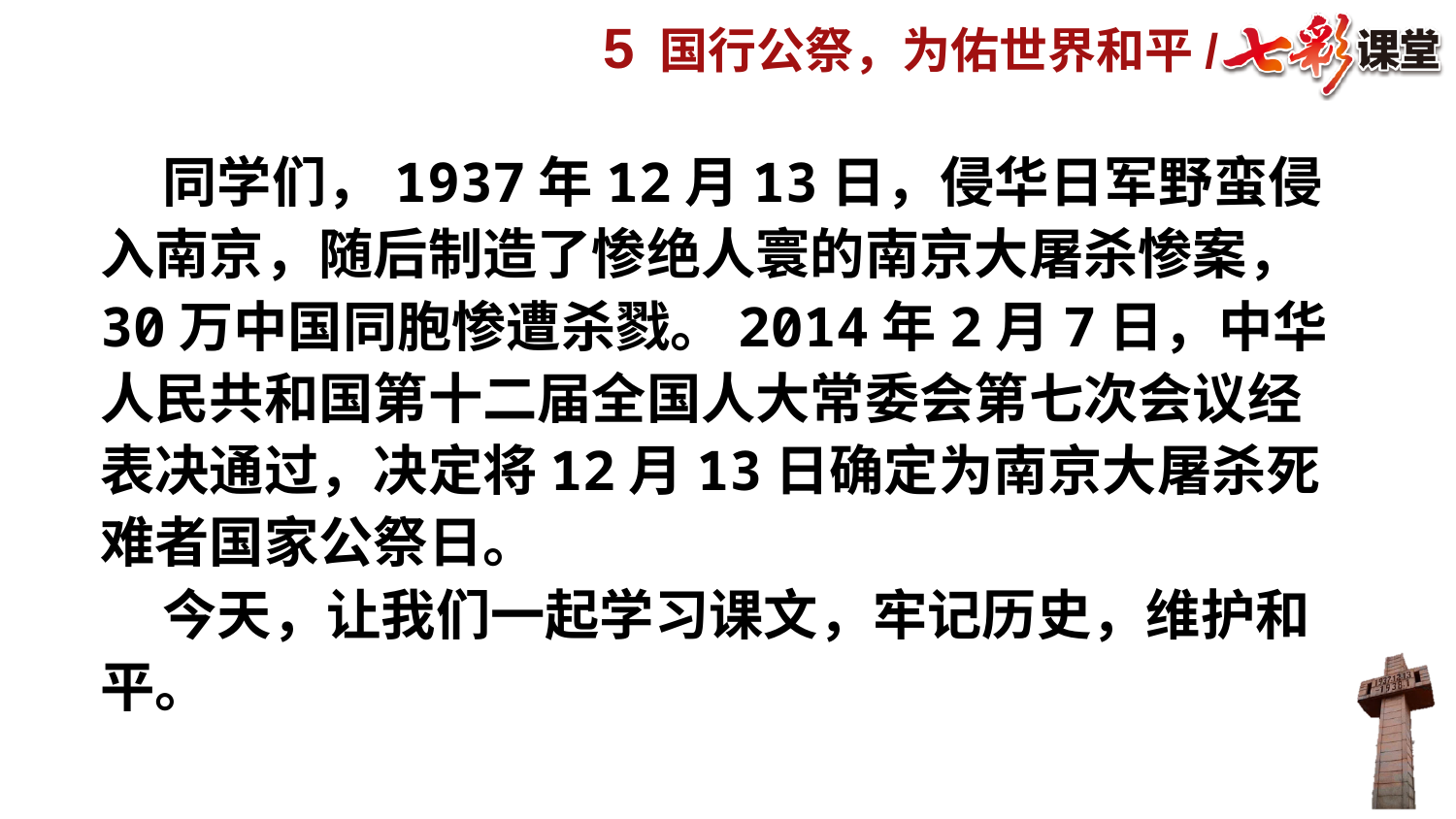

同学们，1937年12月13日，侵华日军野蛮侵入南京，随后制造了惨绝人寰的南京大屠杀惨案，30万中国同胞惨遭杀戮。2014年2月7日，中华人民共和国第十二届全国人大常委会第七次会议经表决通过，决定将12月13日确定为南京大屠杀死难者国家公祭日。
    今天，让我们一起学习课文，牢记历史，维护和平。